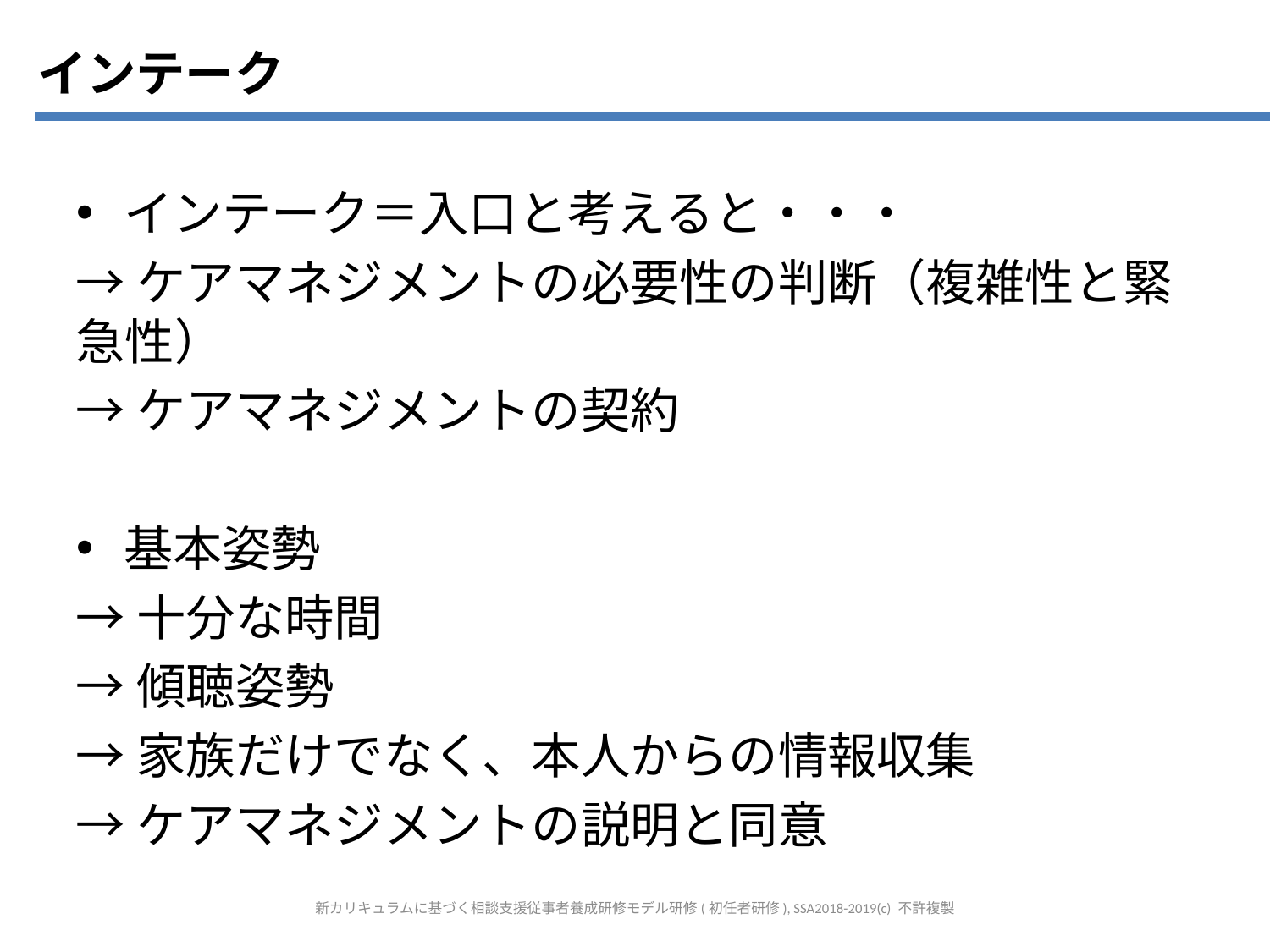

インテーク
インテーク＝入口と考えると・・・
→ケアマネジメントの必要性の判断（複雑性と緊急性）
→ケアマネジメントの契約

基本姿勢
→十分な時間
→傾聴姿勢
→家族だけでなく、本人からの情報収集
→ケアマネジメントの説明と同意
新カリキュラムに基づく相談支援従事者養成研修モデル研修(初任者研修), SSA2018-2019(c) 不許複製